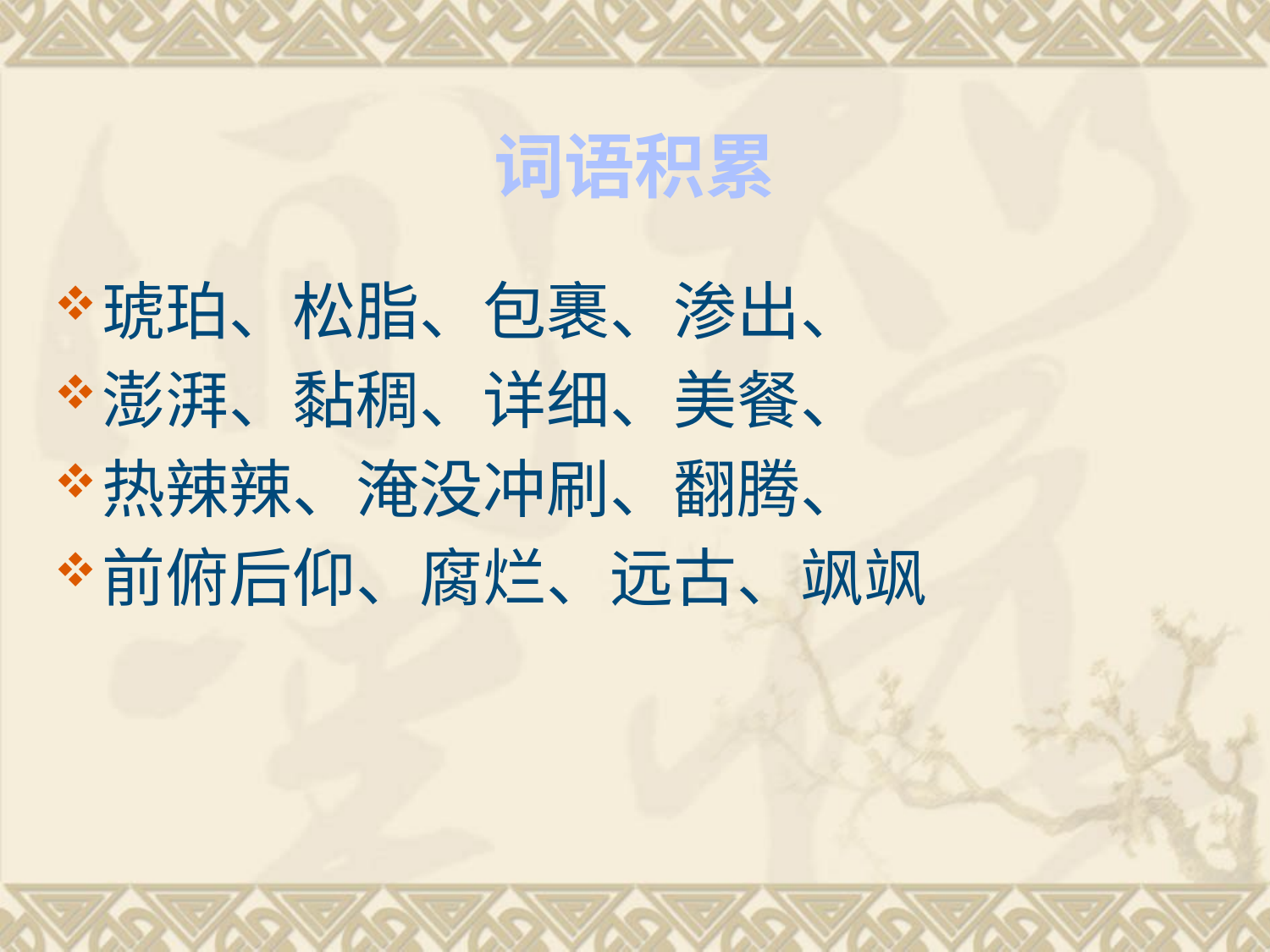

# 词语积累
琥珀、松脂、包裹、渗出、
澎湃、黏稠、详细、美餐、
热辣辣、淹没冲刷、翻腾、
前俯后仰、腐烂、远古、飒飒